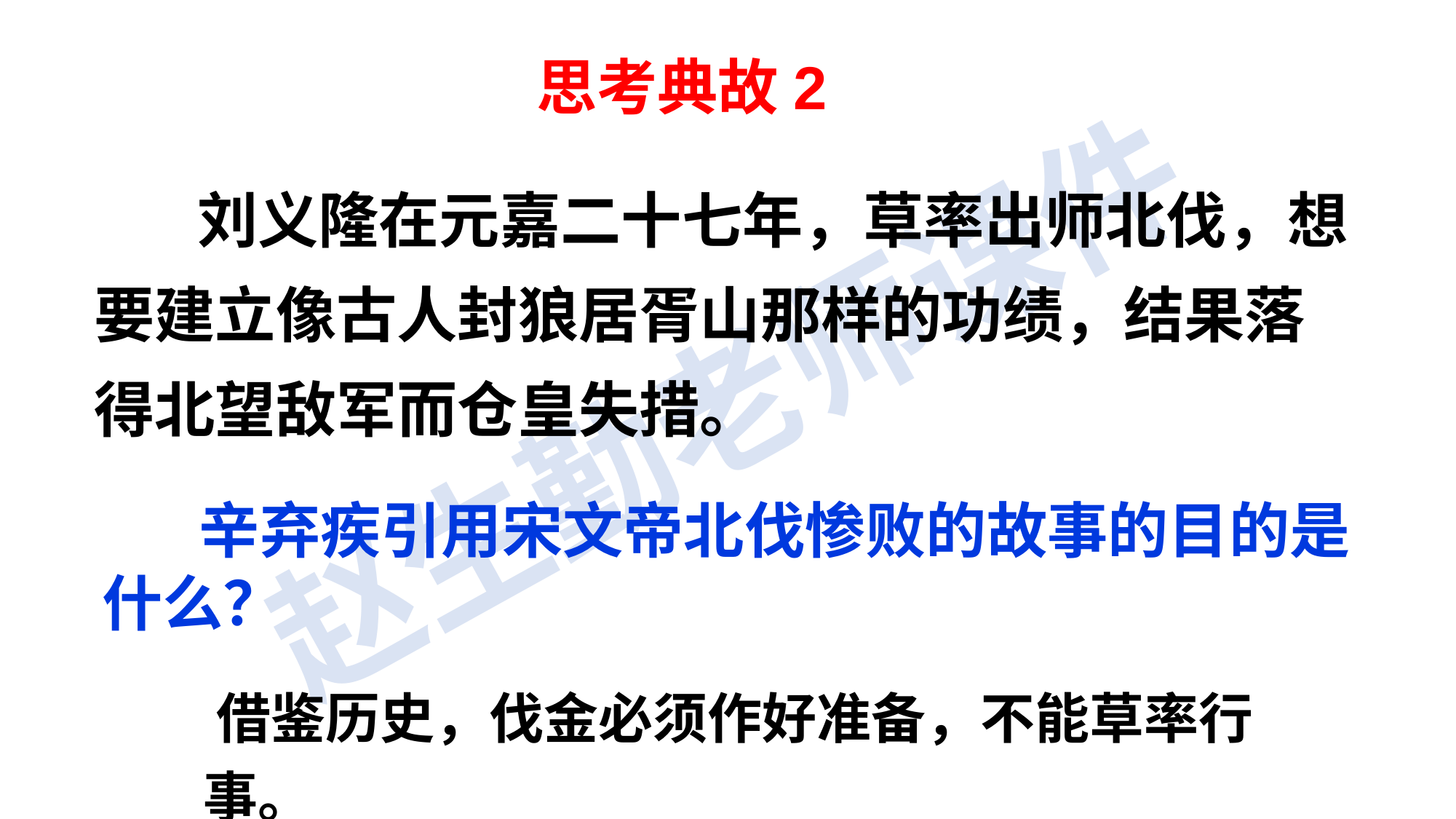

思考典故2
       刘义隆在元嘉二十七年，草率出师北伐，想要建立像古人封狼居胥山那样的功绩，结果落得北望敌军而仓皇失措。
      辛弃疾引用宋文帝北伐惨败的故事的目的是什么？
 借鉴历史，伐金必须作好准备，不能草率行事。